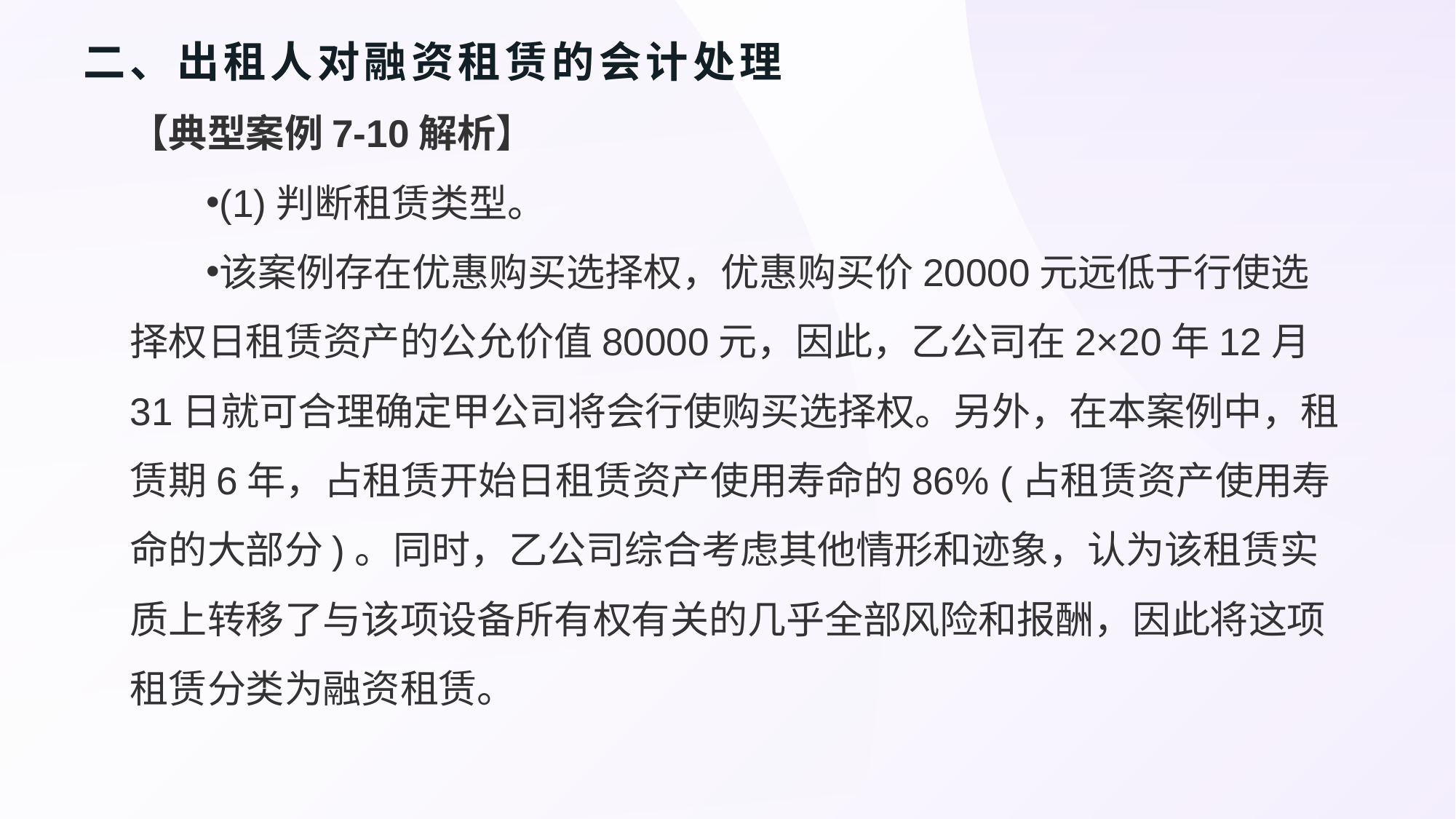

# 二、出租人对融资租赁的会计处理
【典型案例7-10解析】
(1)判断租赁类型。
该案例存在优惠购买选择权，优惠购买价20000元远低于行使选择权日租赁资产的公允价值80000元，因此，乙公司在2×20年12月31日就可合理确定甲公司将会行使购买选择权。另外，在本案例中，租赁期6年，占租赁开始日租赁资产使用寿命的86% (占租赁资产使用寿命的大部分)。同时，乙公司综合考虑其他情形和迹象，认为该租赁实质上转移了与该项设备所有权有关的几乎全部风险和报酬，因此将这项租赁分类为融资租赁。